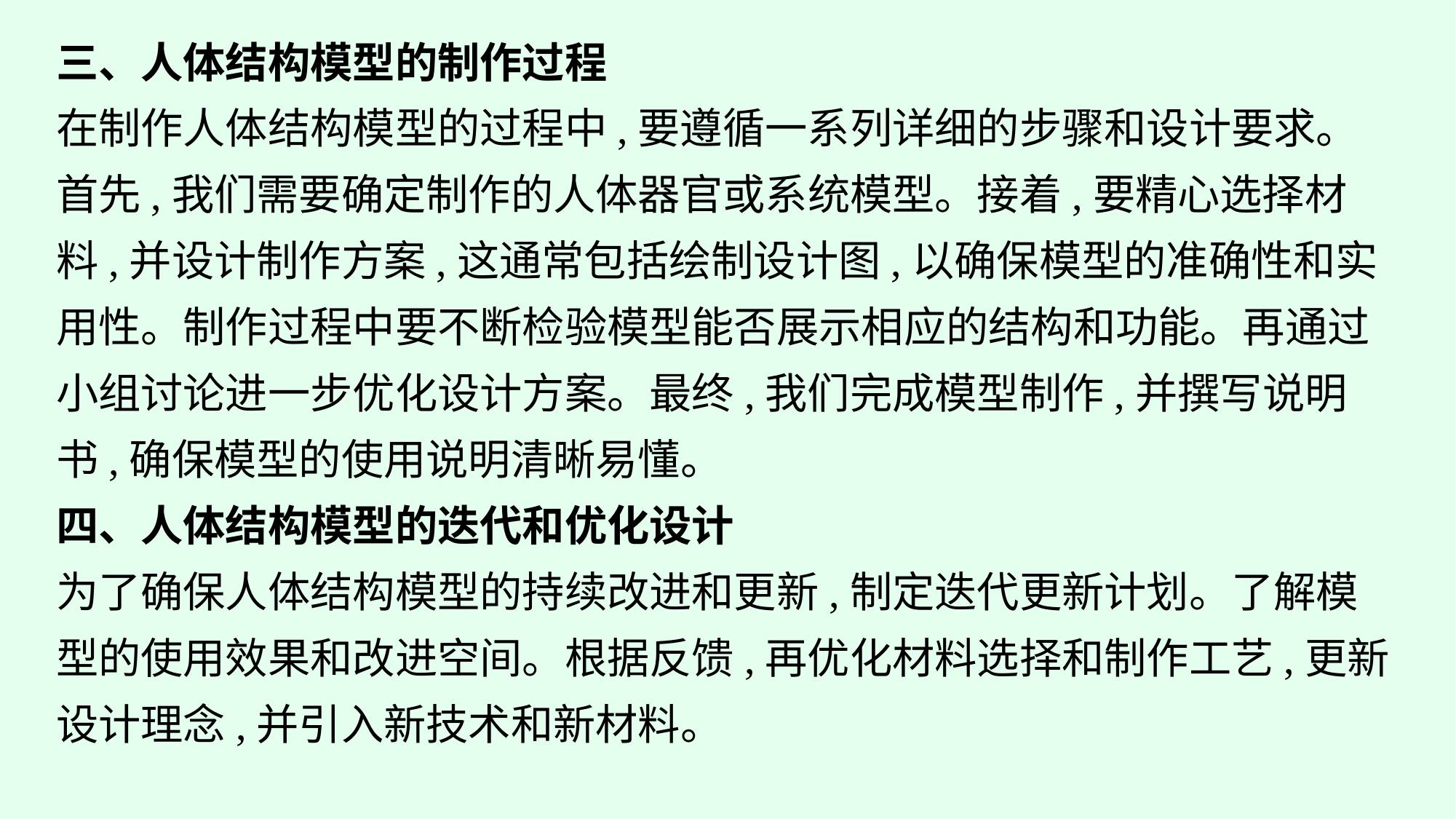

三、人体结构模型的制作过程
在制作人体结构模型的过程中,要遵循一系列详细的步骤和设计要求。首先,我们需要确定制作的人体器官或系统模型。接着,要精心选择材料,并设计制作方案,这通常包括绘制设计图,以确保模型的准确性和实用性。制作过程中要不断检验模型能否展示相应的结构和功能。再通过小组讨论进一步优化设计方案。最终,我们完成模型制作,并撰写说明书,确保模型的使用说明清晰易懂。
四、人体结构模型的迭代和优化设计
为了确保人体结构模型的持续改进和更新,制定迭代更新计划。了解模型的使用效果和改进空间。根据反馈,再优化材料选择和制作工艺,更新设计理念,并引入新技术和新材料。